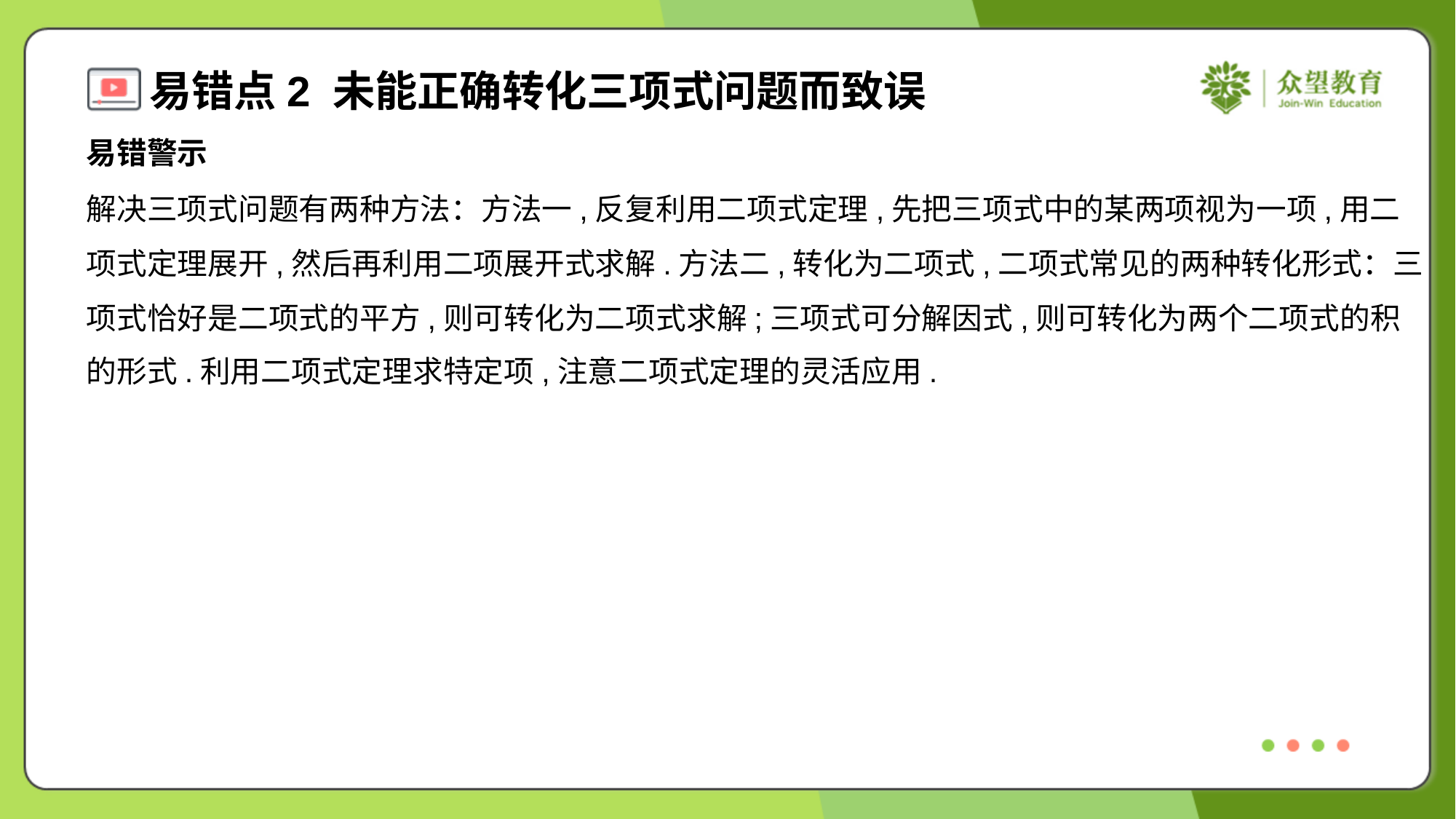

易错警示
解决三项式问题有两种方法：方法一,反复利用二项式定理,先把三项式中的某两项视为一项,用二
项式定理展开,然后再利用二项展开式求解.方法二,转化为二项式,二项式常见的两种转化形式：三
项式恰好是二项式的平方,则可转化为二项式求解;三项式可分解因式,则可转化为两个二项式的积
的形式.利用二项式定理求特定项,注意二项式定理的灵活应用.